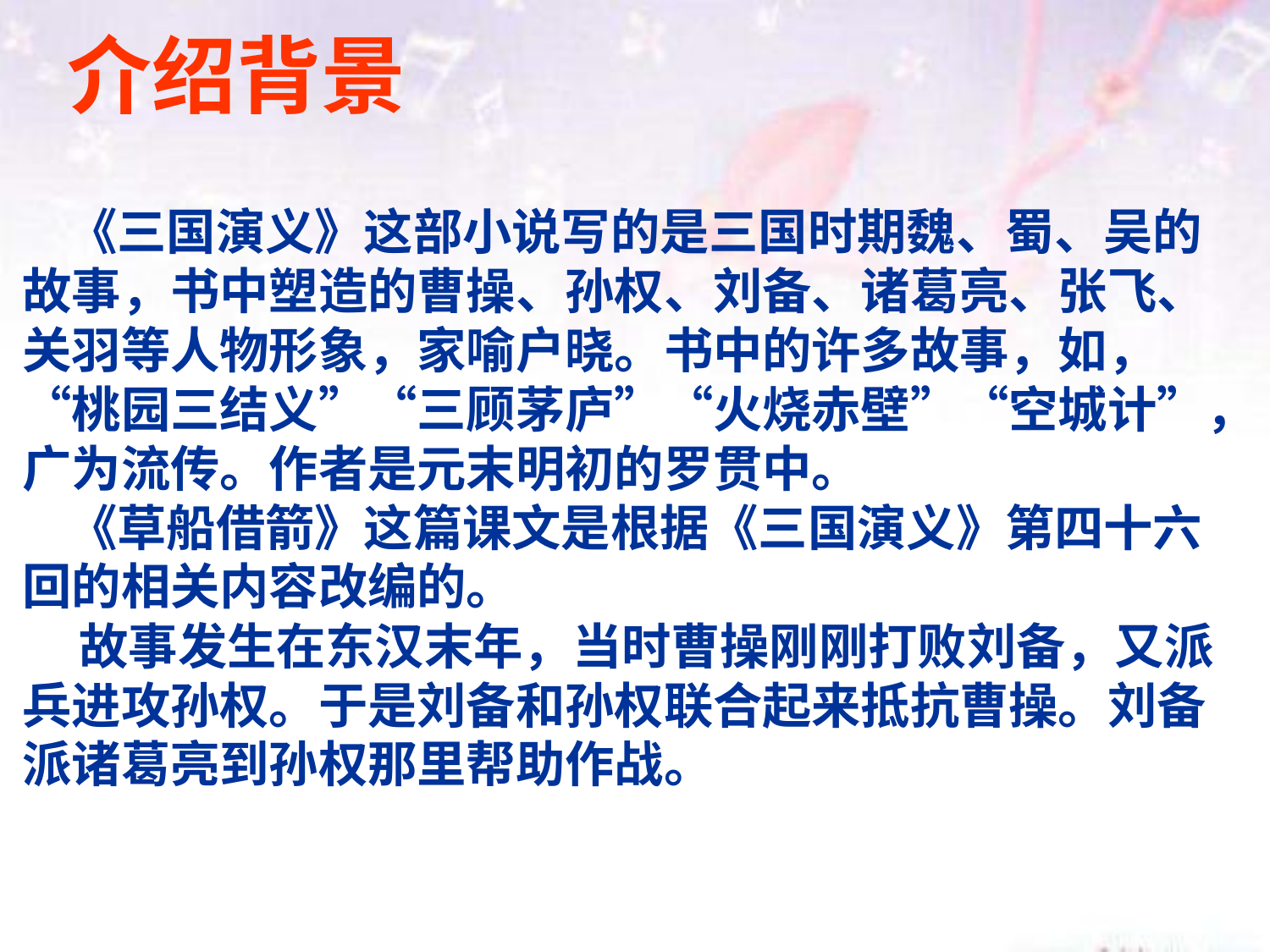

介绍背景

   《三国演义》这部小说写的是三国时期魏、蜀、吴的故事，书中塑造的曹操、孙权、刘备、诸葛亮、张飞、关羽等人物形象，家喻户晓。书中的许多故事，如，“桃园三结义”“三顾茅庐”“火烧赤壁”“空城计”，广为流传。作者是元末明初的罗贯中。
   《草船借箭》这篇课文是根据《三国演义》第四十六回的相关内容改编的。
    故事发生在东汉末年，当时曹操刚刚打败刘备，又派兵进攻孙权。于是刘备和孙权联合起来抵抗曹操。刘备派诸葛亮到孙权那里帮助作战。